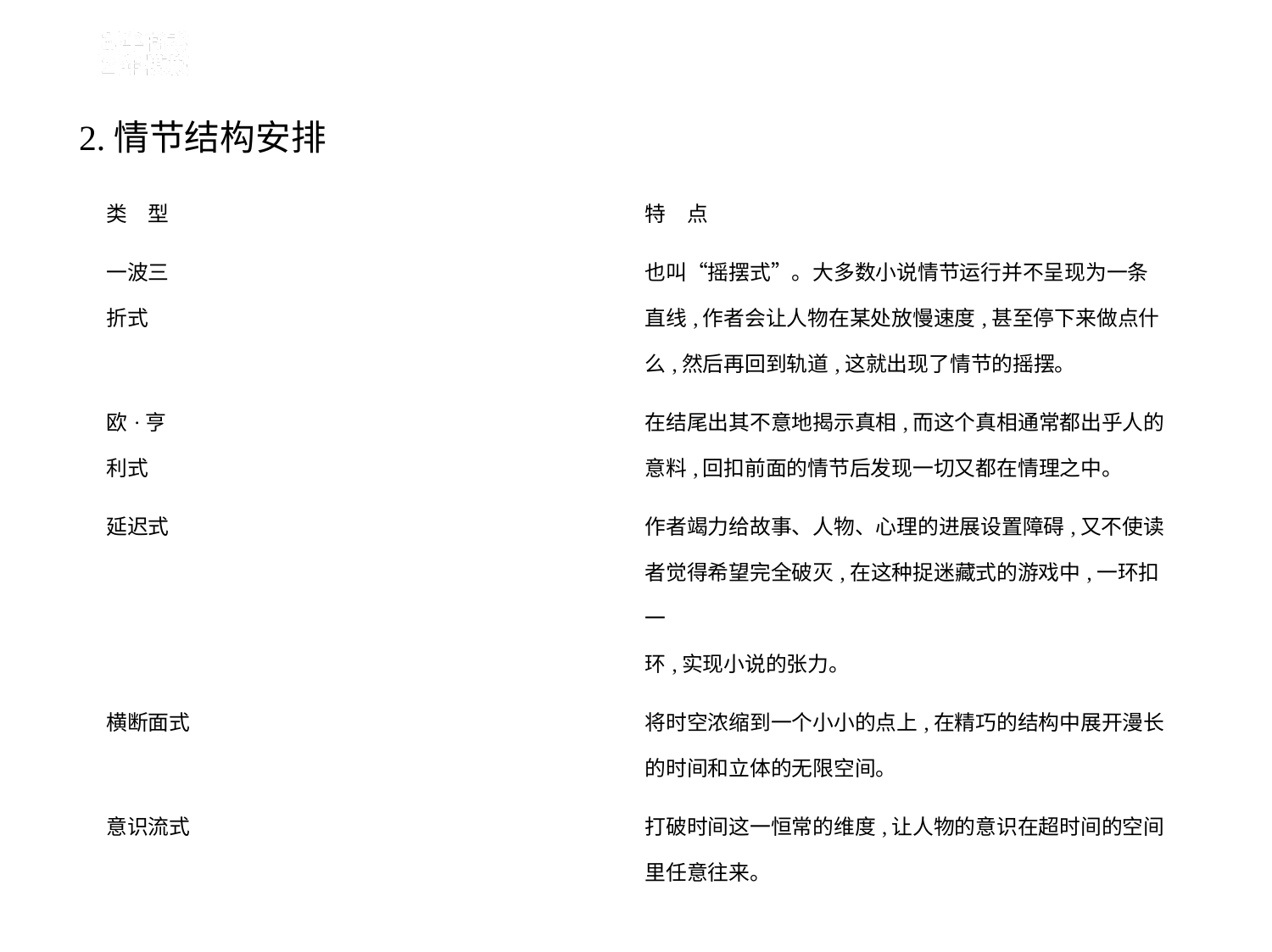

2.情节结构安排
| 类　型 | 特　点 |
| --- | --- |
| 一波三 折式 | 也叫“摇摆式”。大多数小说情节运行并不呈现为一条 直线,作者会让人物在某处放慢速度,甚至停下来做点什 么,然后再回到轨道,这就出现了情节的摇摆。 |
| 欧·亨 利式 | 在结尾出其不意地揭示真相,而这个真相通常都出乎人的 意料,回扣前面的情节后发现一切又都在情理之中。 |
| 延迟式 | 作者竭力给故事、人物、心理的进展设置障碍,又不使读 者觉得希望完全破灭,在这种捉迷藏式的游戏中,一环扣一 环,实现小说的张力。 |
| 横断面式 | 将时空浓缩到一个小小的点上,在精巧的结构中展开漫长 的时间和立体的无限空间。 |
| 意识流式 | 打破时间这一恒常的维度,让人物的意识在超时间的空间 里任意往来。 |